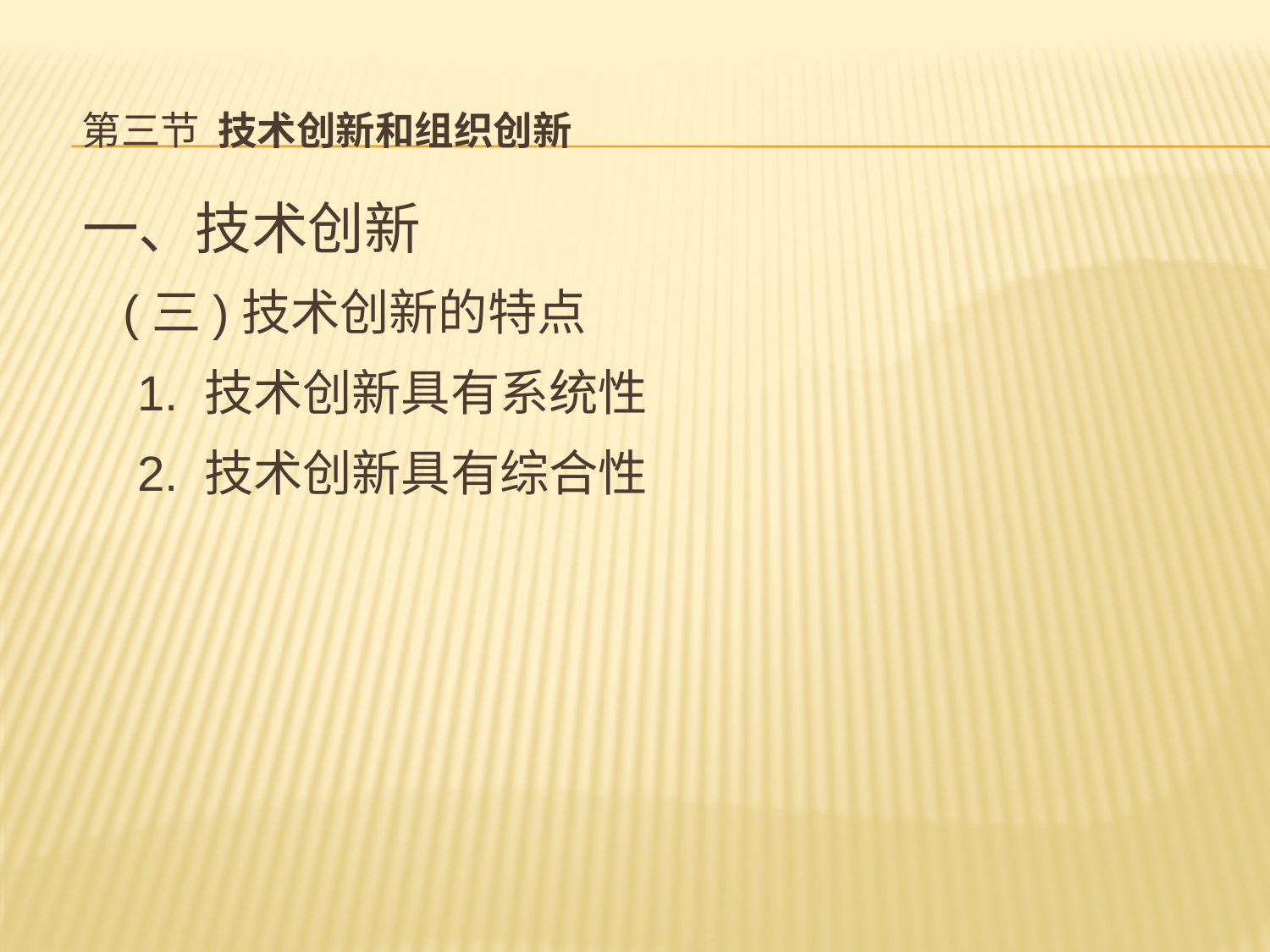

# 第三节  技术创新和组织创新
一、技术创新
   (三)技术创新的特点
    1. 技术创新具有系统性
    2. 技术创新具有综合性